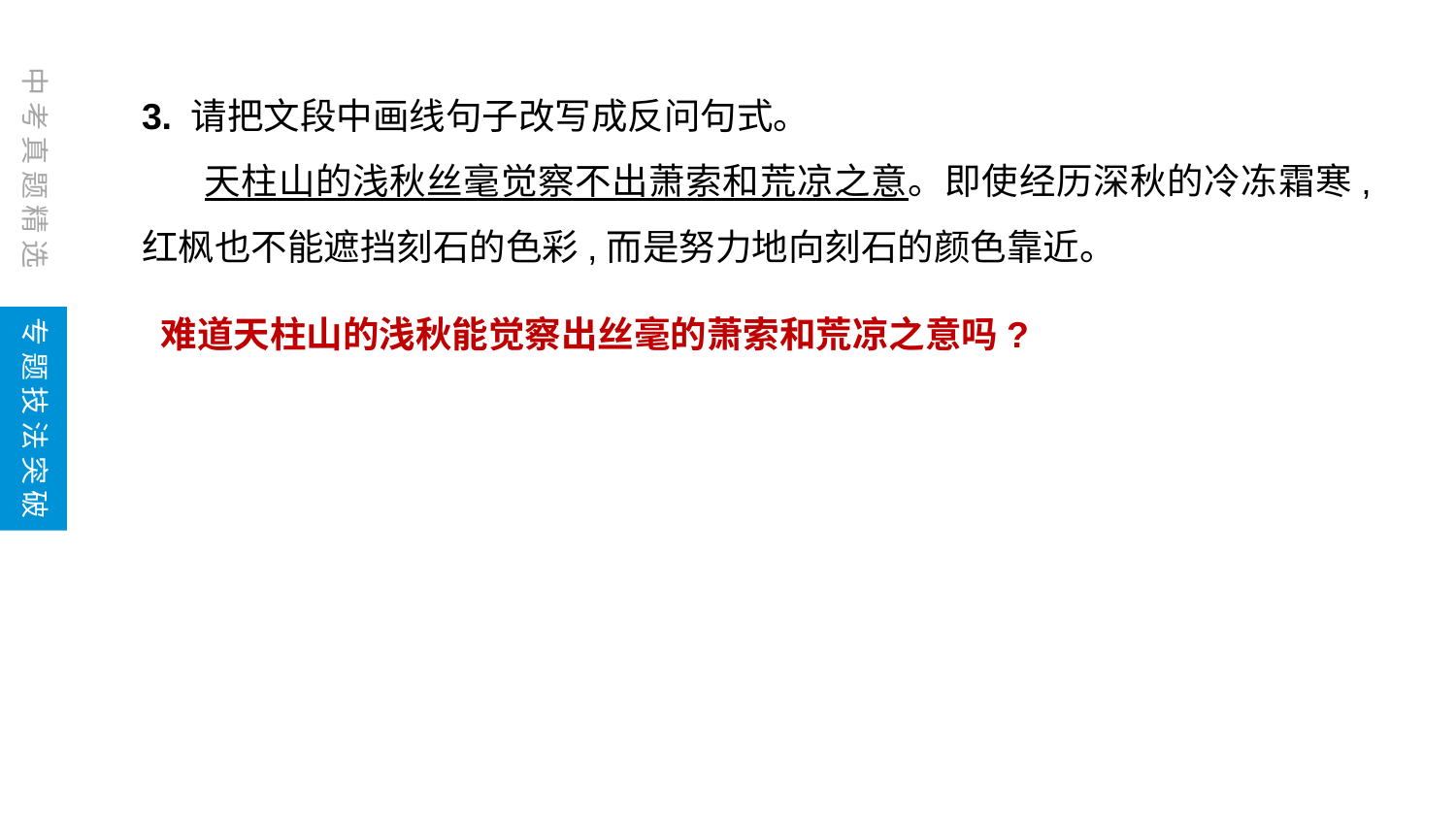

中考真题精选
3. 请把文段中画线句子改写成反问句式。
      天柱山的浅秋丝毫觉察不出萧索和荒凉之意。即使经历深秋的冷冻霜寒,红枫也不能遮挡刻石的色彩,而是努力地向刻石的颜色靠近。
难道天柱山的浅秋能觉察出丝毫的萧索和荒凉之意吗?

专题技法突破